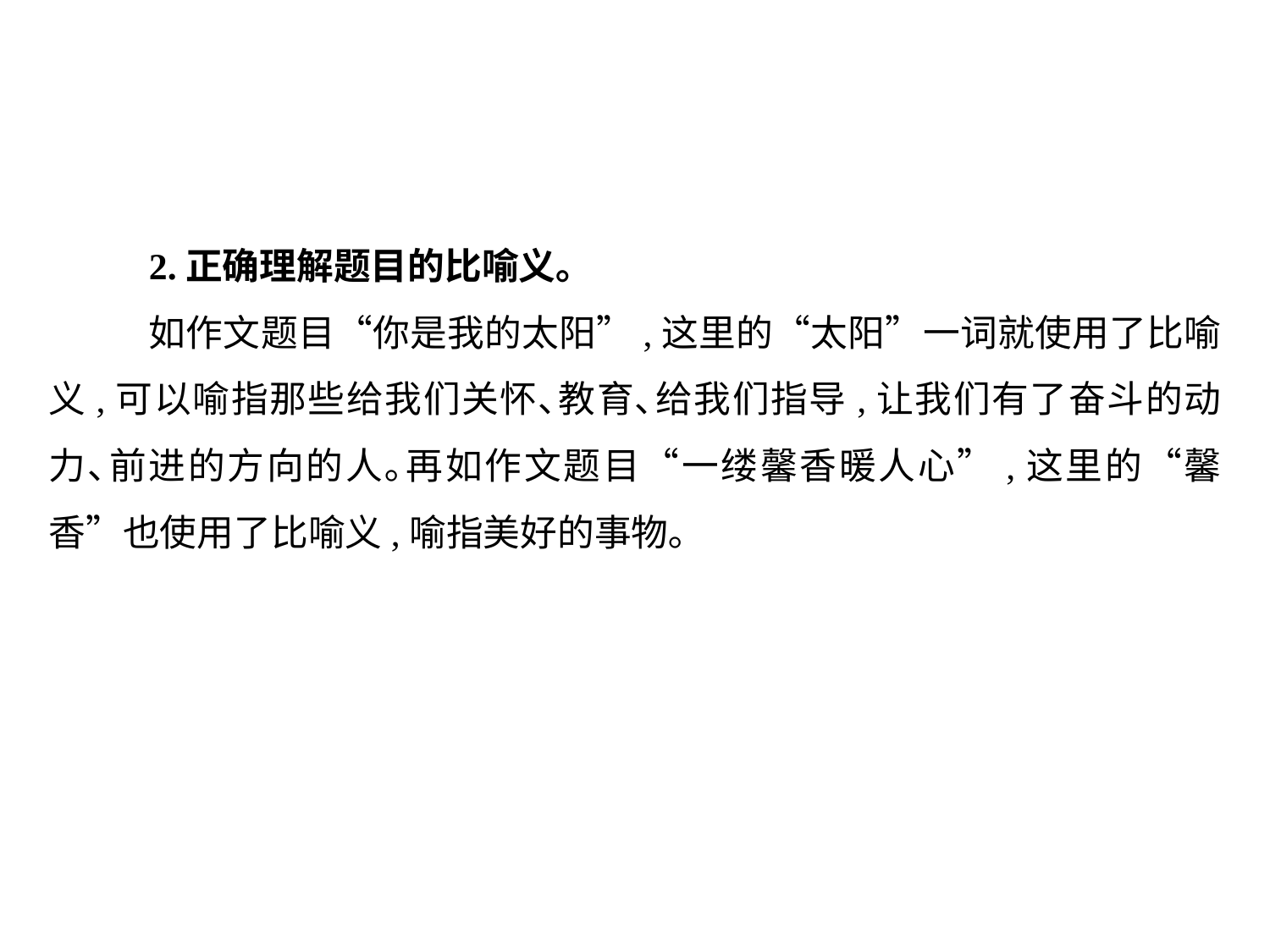

2.正确理解题目的比喻义｡
如作文题目“你是我的太阳”,这里的“太阳”一词就使用了比喻义,可以喻指那些给我们关怀､教育､给我们指导,让我们有了奋斗的动力､前进的方向的人｡再如作文题目“一缕馨香暖人心”,这里的“馨香”也使用了比喻义,喻指美好的事物｡